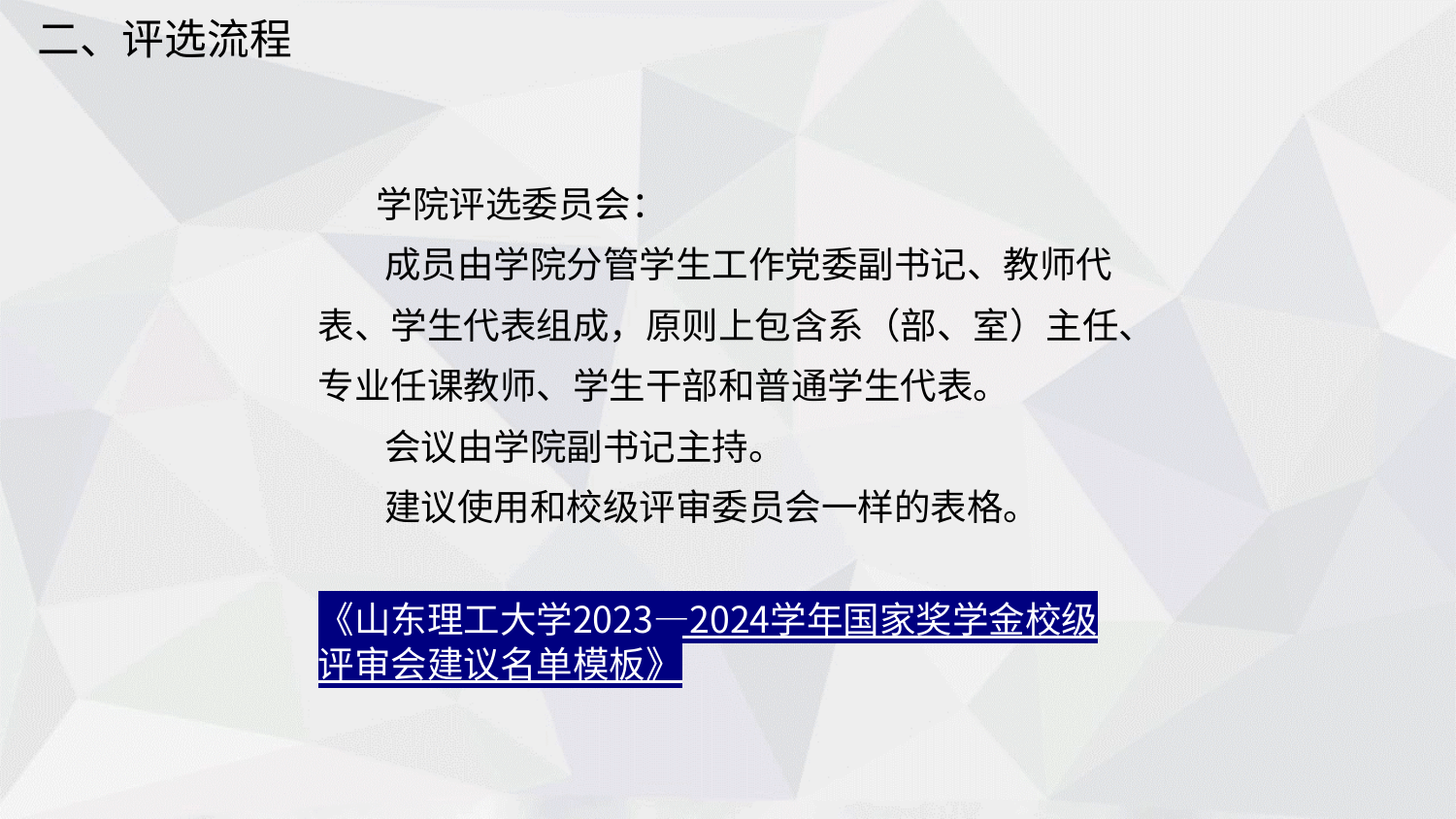

二、评选流程
      学院评选委员会：
       成员由学院分管学生工作党委副书记、教师代表、学生代表组成，原则上包含系（部、室）主任、专业任课教师、学生干部和普通学生代表。
       会议由学院副书记主持。
       建议使用和校级评审委员会一样的表格。

《山东理工大学2023—2024学年国家奖学金校级评审会建议名单模板》